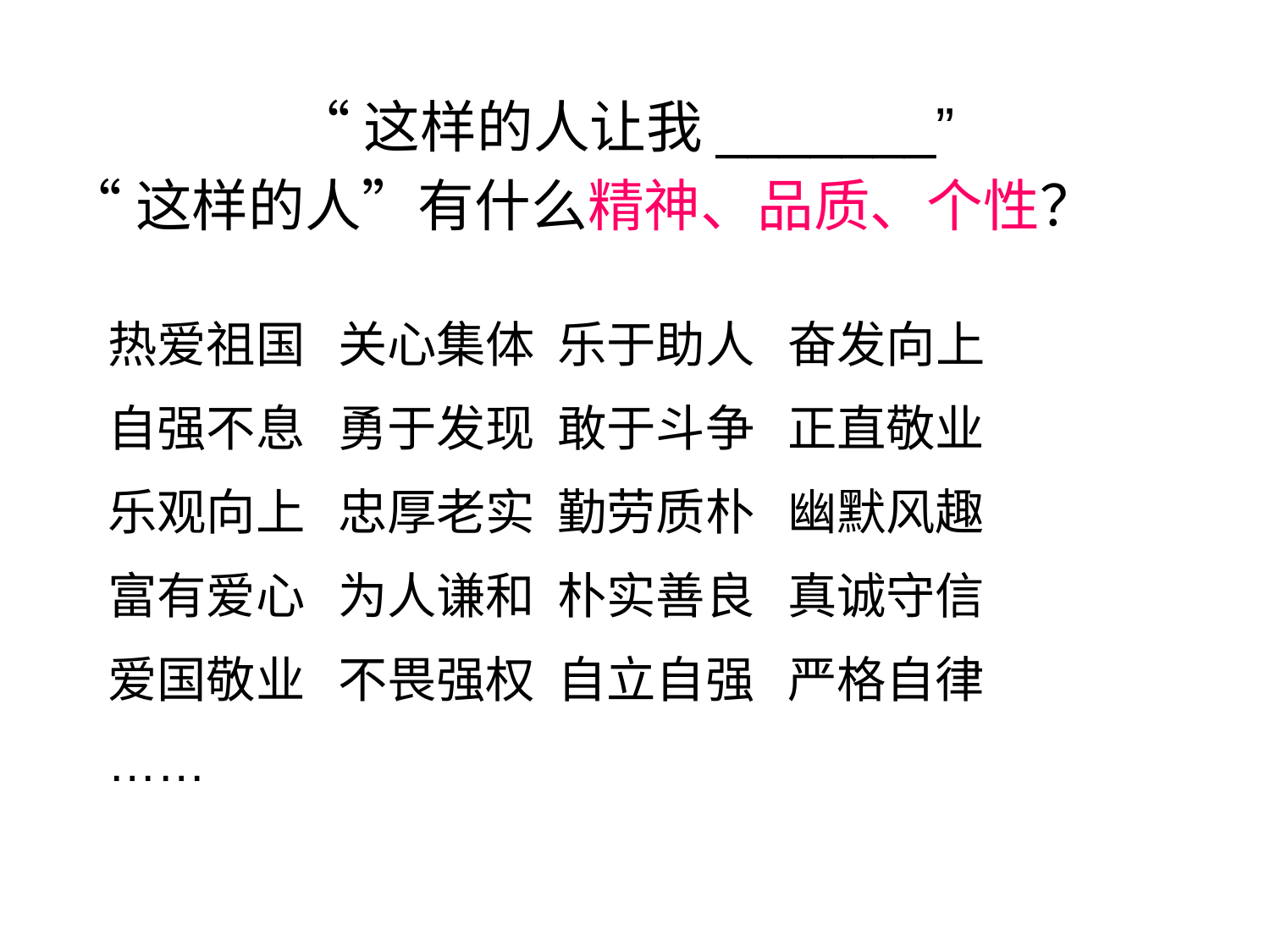

“这样的人让我_______”
“这样的人”有什么精神、品质、个性？
热爱祖国   关心集体  乐于助人   奋发向上
自强不息   勇于发现  敢于斗争   正直敬业
乐观向上   忠厚老实  勤劳质朴   幽默风趣
富有爱心   为人谦和  朴实善良   真诚守信
爱国敬业   不畏强权  自立自强   严格自律
……